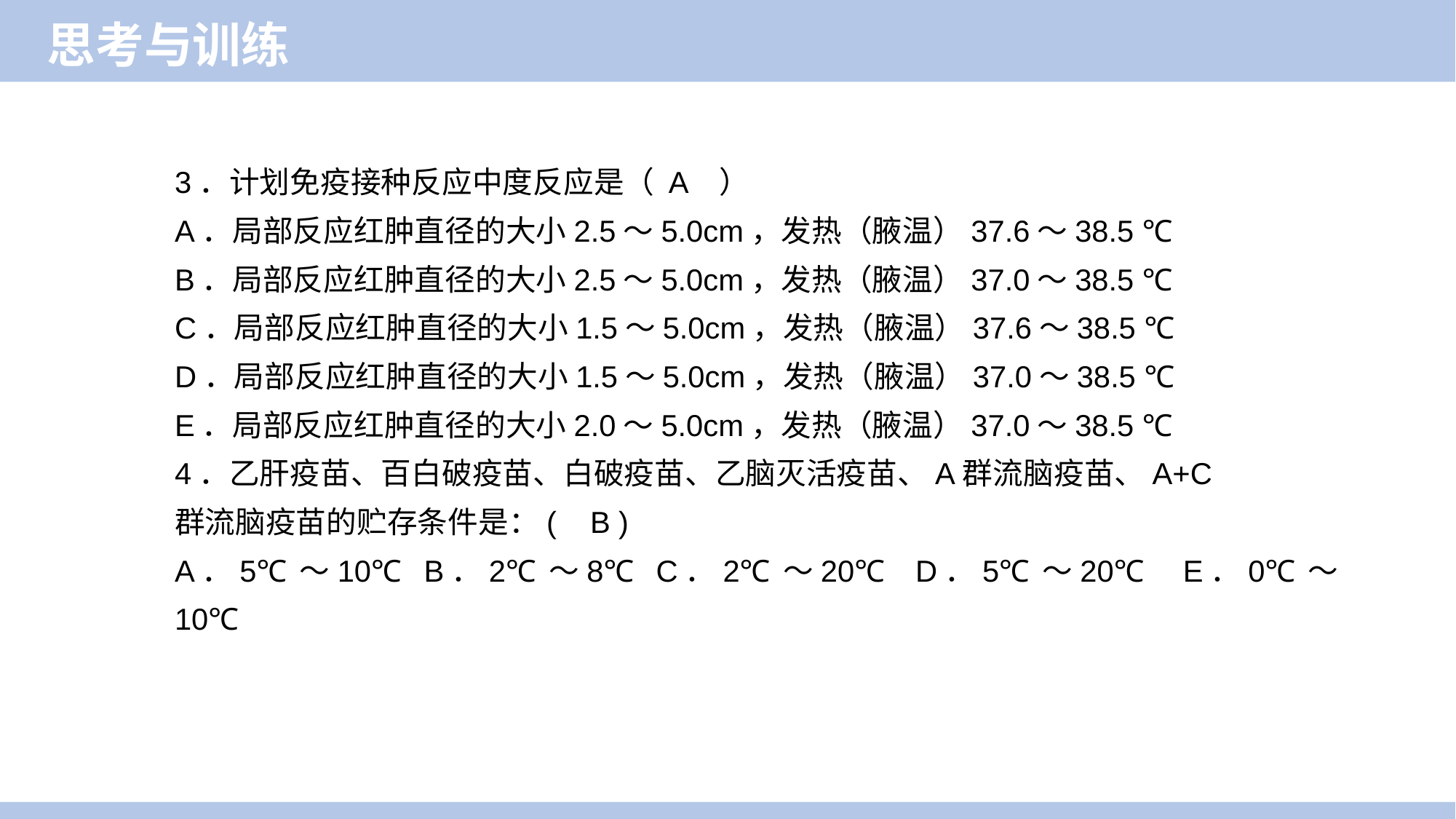

思考与训练
3．计划免疫接种反应中度反应是（ A   ）
A．局部反应红肿直径的大小2.5～5.0cm，发热（腋温）37.6～38.5 ℃
B．局部反应红肿直径的大小2.5～5.0cm，发热（腋温）37.0～38.5 ℃
C．局部反应红肿直径的大小1.5～5.0cm，发热（腋温）37.6～38.5 ℃
D．局部反应红肿直径的大小1.5～5.0cm，发热（腋温）37.0～38.5 ℃
E．局部反应红肿直径的大小2.0～5.0cm，发热（腋温）37.0～38.5 ℃
4．乙肝疫苗、百白破疫苗、白破疫苗、乙脑灭活疫苗、A群流脑疫苗、A+C
群流脑疫苗的贮存条件是：(    B )
A．5℃～10℃  B．2℃～8℃  C．2℃～20℃   D．5℃～20℃    E．0℃～10℃